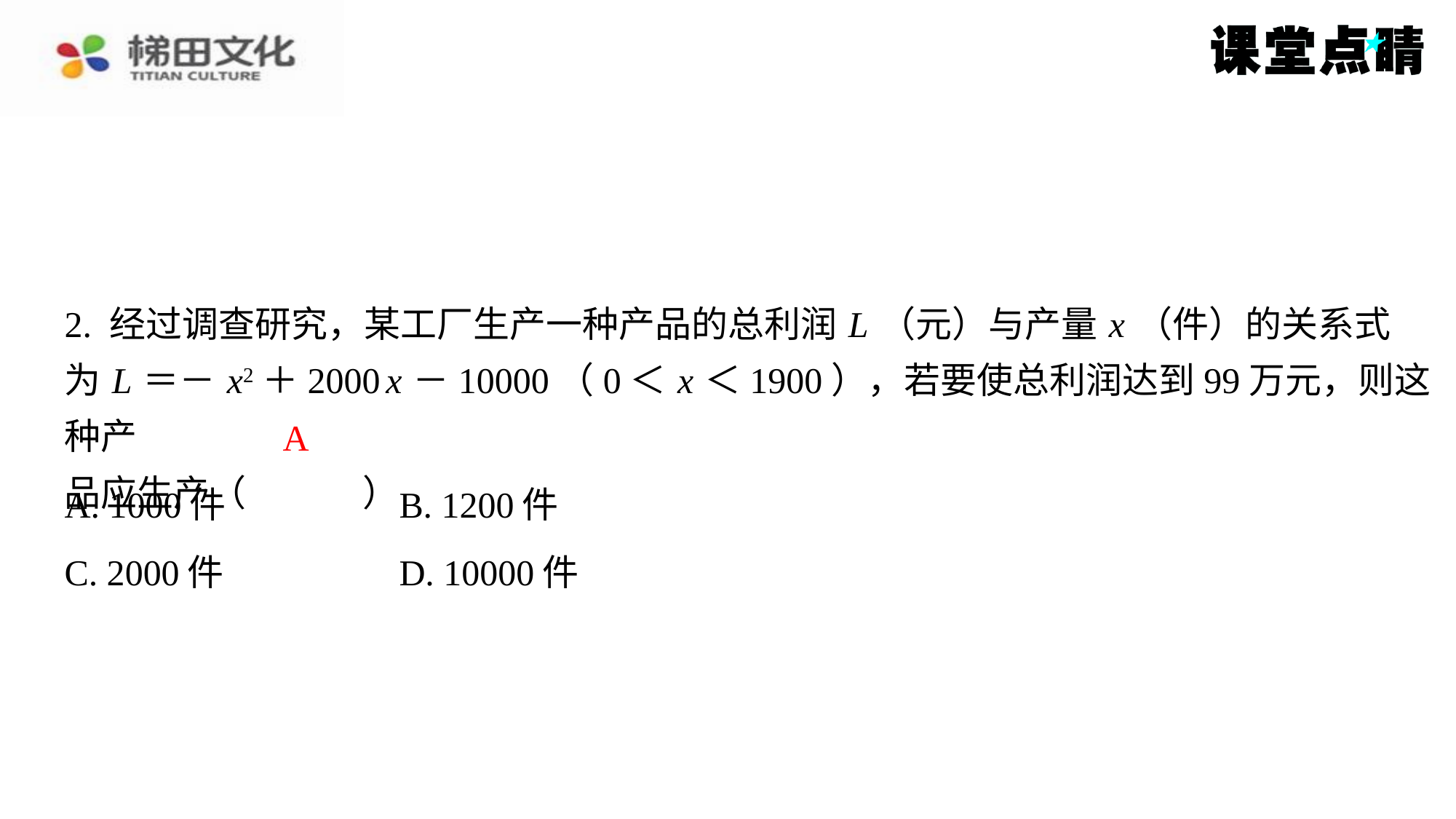

2. 经过调查研究，某工厂生产一种产品的总利润 L （元）与产量 x （件）的关系式
为 L ＝－ x2＋2000 x －10000（0＜ x ＜1900），若要使总利润达到99万元，则这种产
品应生产（　A　）
A
| A. 1000件 | B. 1200件 |
| --- | --- |
| C. 2000件 | D. 10000件 |